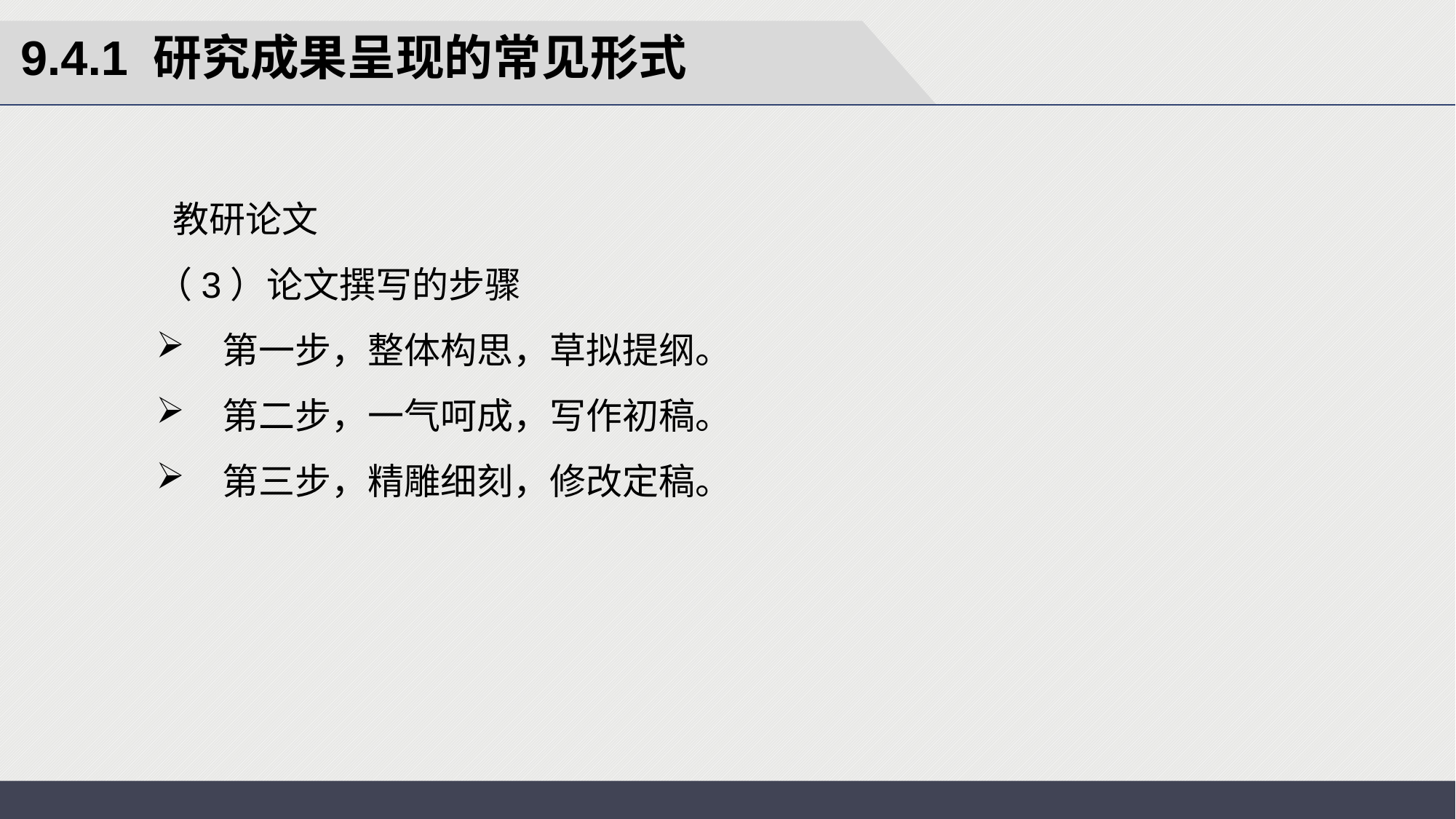

9.4.1 研究成果呈现的常见形式
 教研论文
（3）论文撰写的步骤
  第一步，整体构思，草拟提纲。
  第二步，一气呵成，写作初稿。
  第三步，精雕细刻，修改定稿。